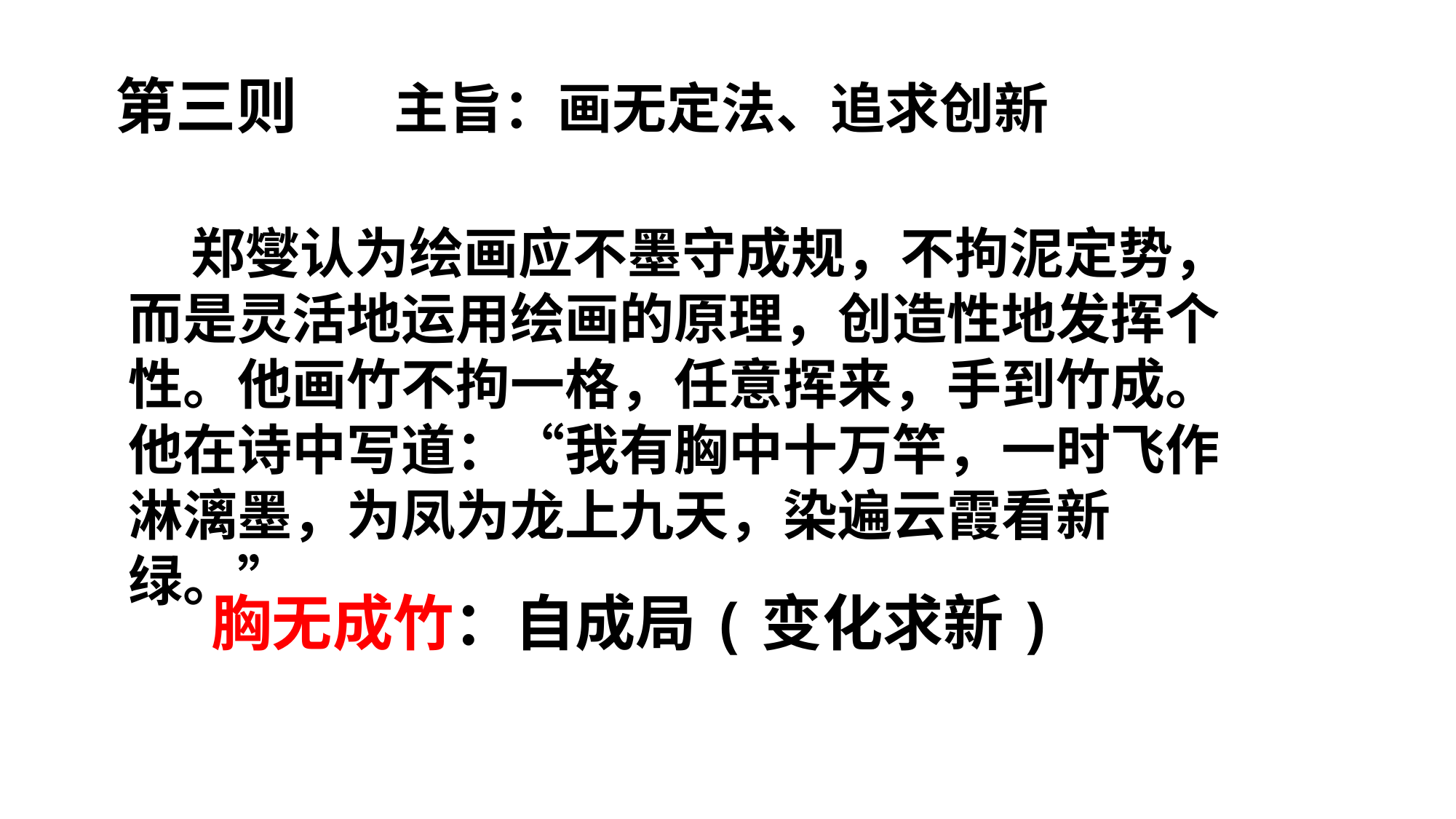

第三则
主旨：画无定法、追求创新
    郑燮认为绘画应不墨守成规，不拘泥定势，而是灵活地运用绘画的原理，创造性地发挥个性。他画竹不拘一格，任意挥来，手到竹成。他在诗中写道：“我有胸中十万竿，一时飞作淋漓墨，为凤为龙上九天，染遍云霞看新绿。”
胸无成竹：自成局(变化求新)